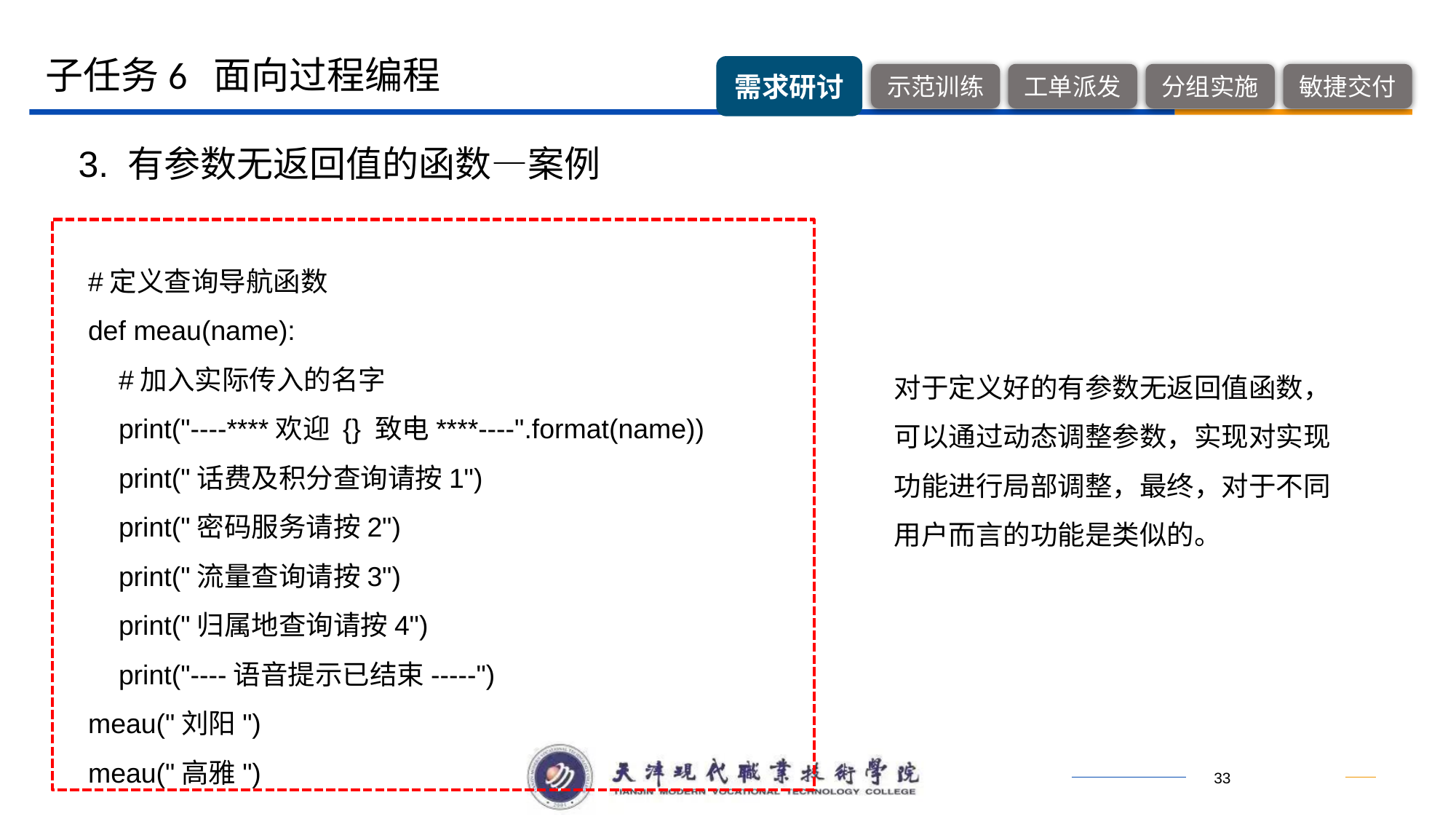

子任务6  面向过程编程

3. 有参数无返回值的函数—案例

#定义查询导航函数
def meau(name):
    #加入实际传入的名字
    print("----****欢迎 {} 致电****----".format(name))
    print("话费及积分查询请按1")
    print("密码服务请按2")
    print("流量查询请按3")
    print("归属地查询请按4")
    print("----语音提示已结束-----")
meau("刘阳")
meau("高雅")
对于定义好的有参数无返回值函数，可以通过动态调整参数，实现对实现功能进行局部调整，最终，对于不同用户而言的功能是类似的。